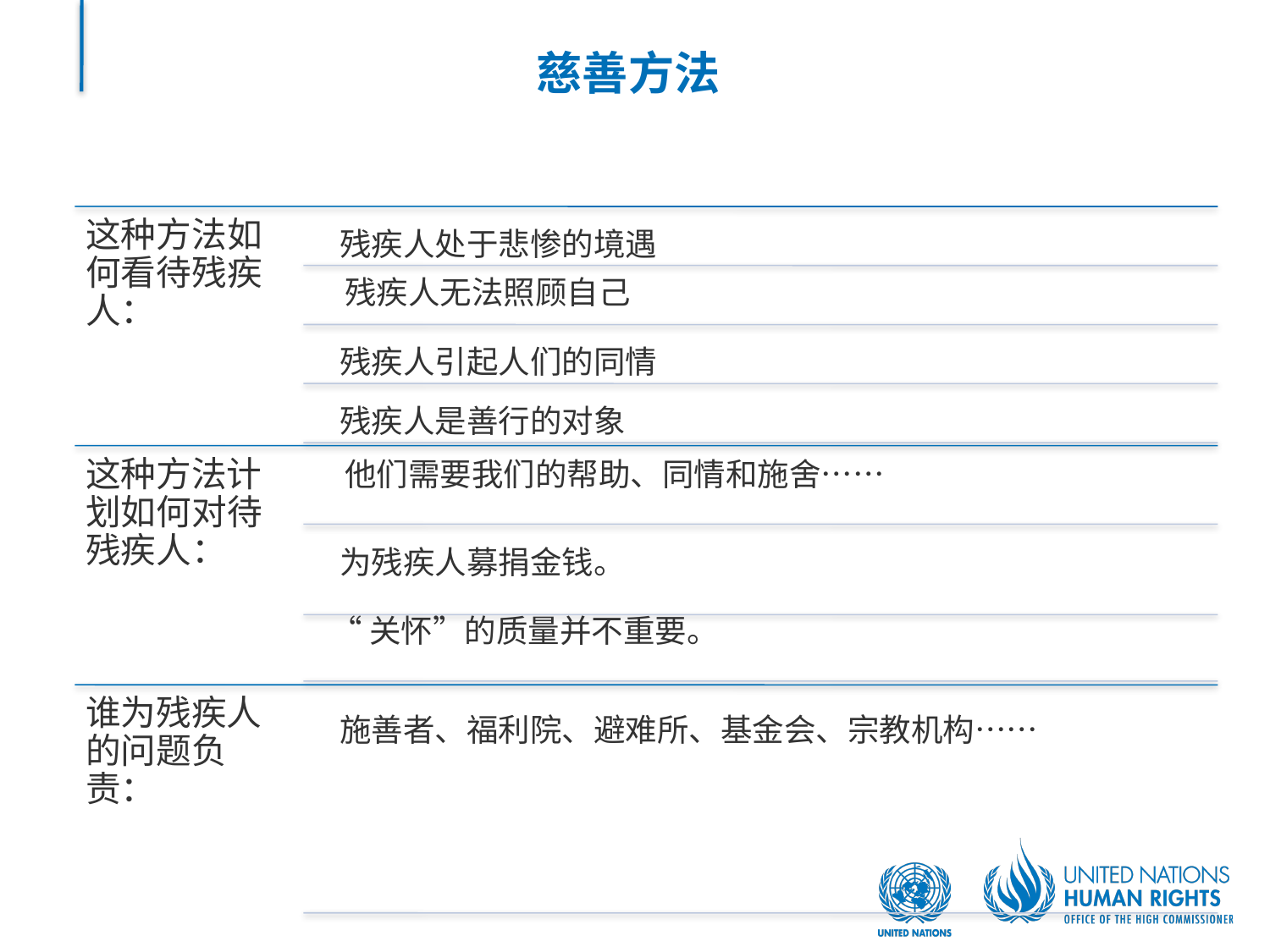

# 慈善方法
这种方法如何看待残疾人：
残疾人处于悲惨的境遇
 残疾人无法照顾自己
残疾人引起人们的同情
残疾人是善行的对象
这种方法计划如何对待残疾人：
 他们需要我们的帮助、同情和施舍……
为残疾人募捐金钱。
“关怀”的质量并不重要。
谁为残疾人的问题负责：
施善者、福利院、避难所、基金会、宗教机构……